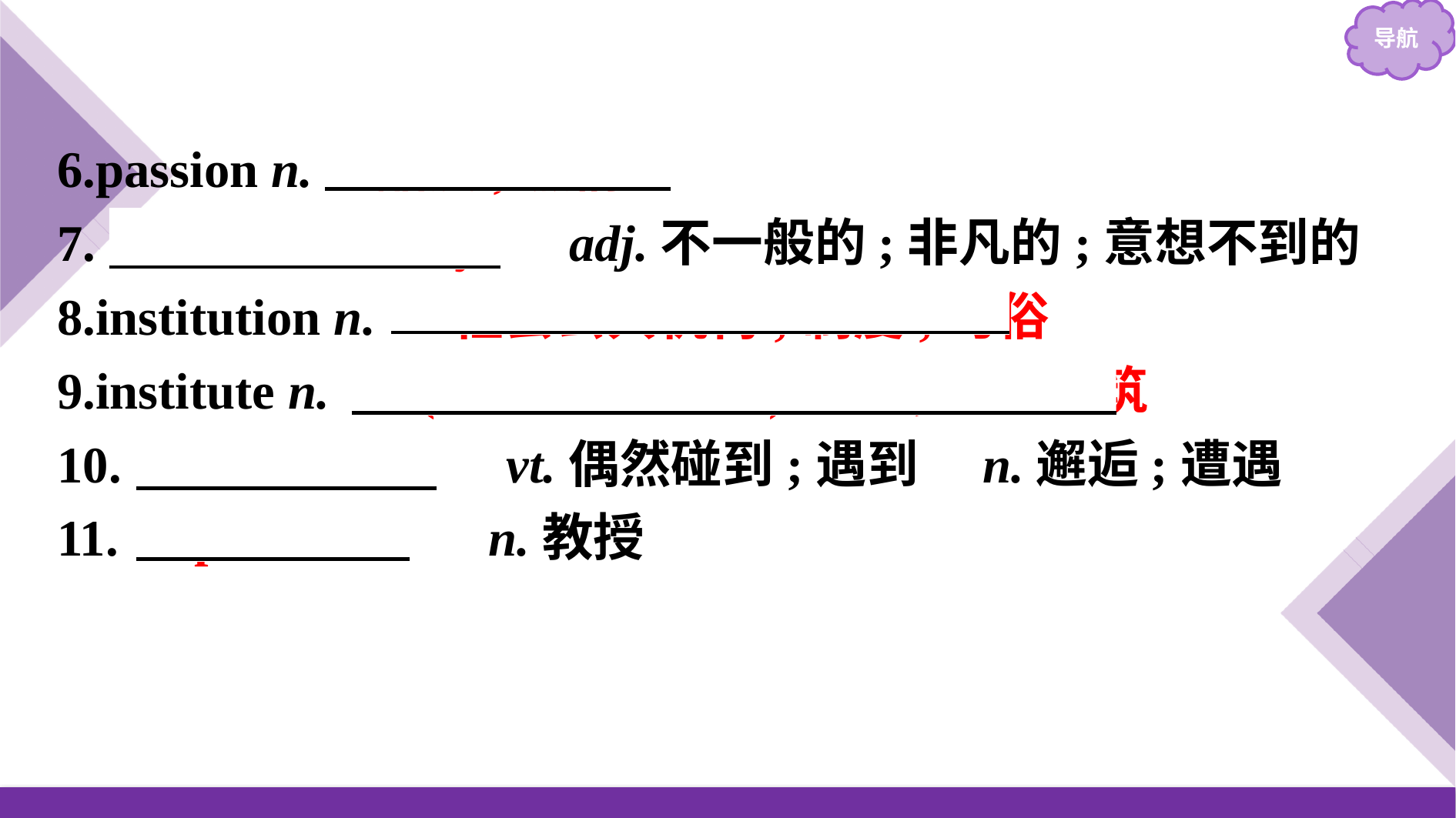

6.passion n.　酷爱;激情
7.　extraordinary　 adj.不一般的;非凡的;意想不到的
8.institution n. 　社会公共机构;制度;习俗
9.institute n. 　(教育、专业等)机构;机构建筑
10.　encounter　 vt.偶然碰到;遇到　n.邂逅;遭遇
11.　professor　 n.教授